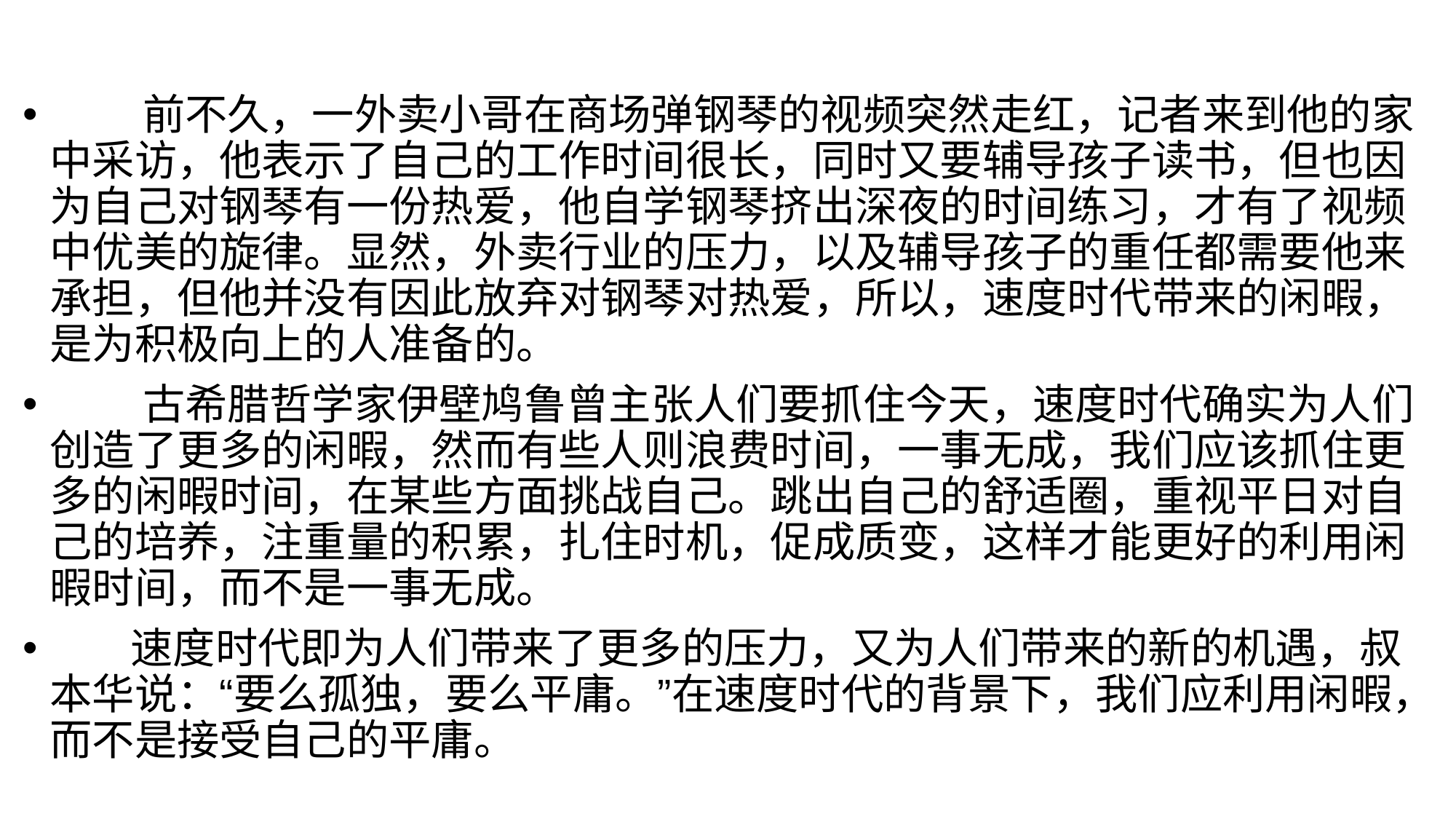

前不久，一外卖小哥在商场弹钢琴的视频突然走红，记者来到他的家中采访，他表示了自己的工作时间很长，同时又要辅导孩子读书，但也因为自己对钢琴有一份热爱，他自学钢琴挤出深夜的时间练习，才有了视频中优美的旋律。显然，外卖行业的压力，以及辅导孩子的重任都需要他来承担，但他并没有因此放弃对钢琴对热爱，所以，速度时代带来的闲暇，是为积极向上的人准备的。
       古希腊哲学家伊壁鸠鲁曾主张人们要抓住今天，速度时代确实为人们创造了更多的闲暇，然而有些人则浪费时间，一事无成，我们应该抓住更多的闲暇时间，在某些方面挑战自己。跳出自己的舒适圈，重视平日对自己的培养，注重量的积累，扎住时机，促成质变，这样才能更好的利用闲暇时间，而不是一事无成。
      速度时代即为人们带来了更多的压力，又为人们带来的新的机遇，叔本华说：“要么孤独，要么平庸。”在速度时代的背景下，我们应利用闲暇，而不是接受自己的平庸。